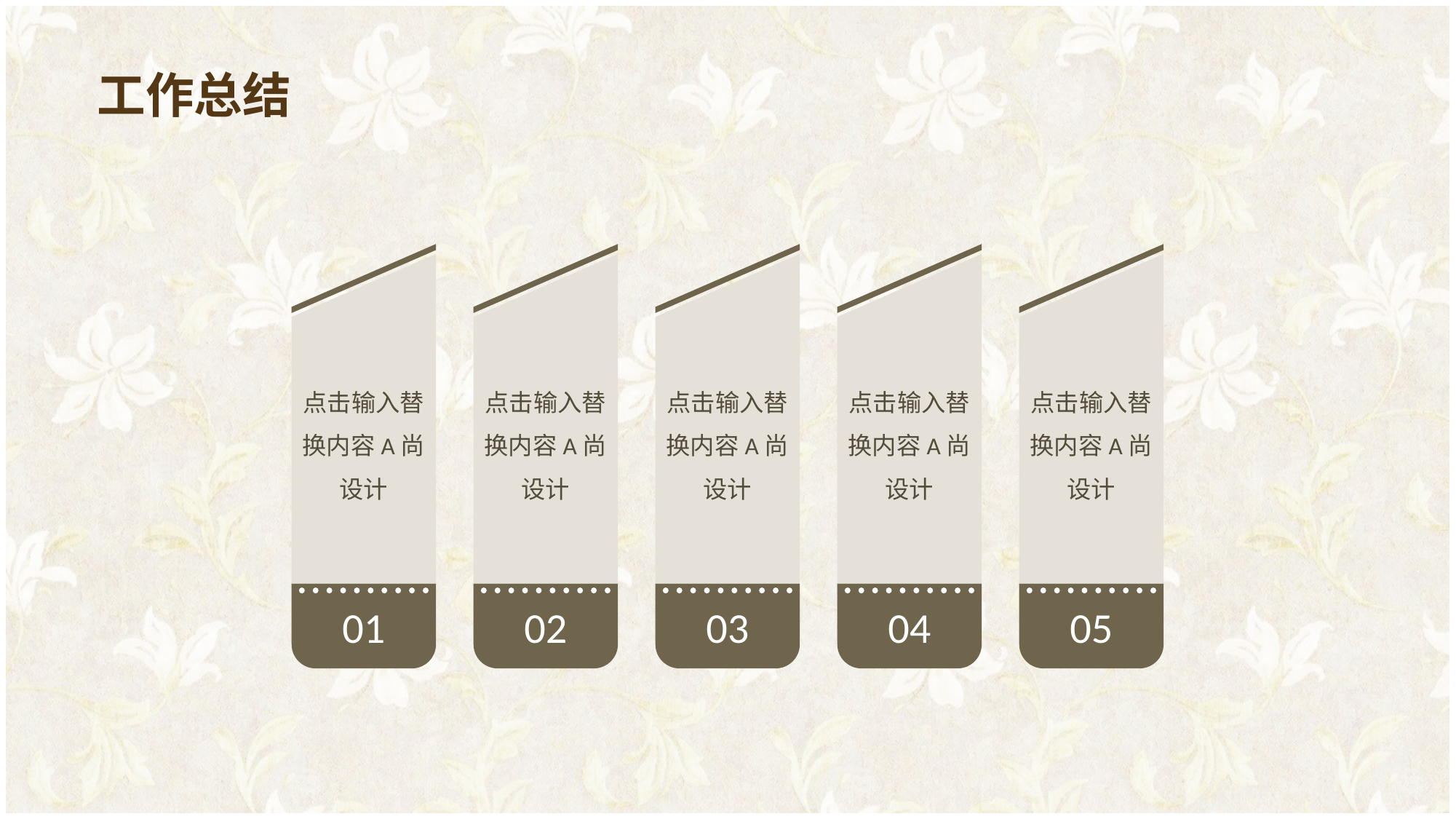

工作总结

点击输入替换内容A尚设计
点击输入替换内容A尚设计
点击输入替换内容A尚设计
点击输入替换内容A尚设计
点击输入替换内容A尚设计
01
02
03
04
05